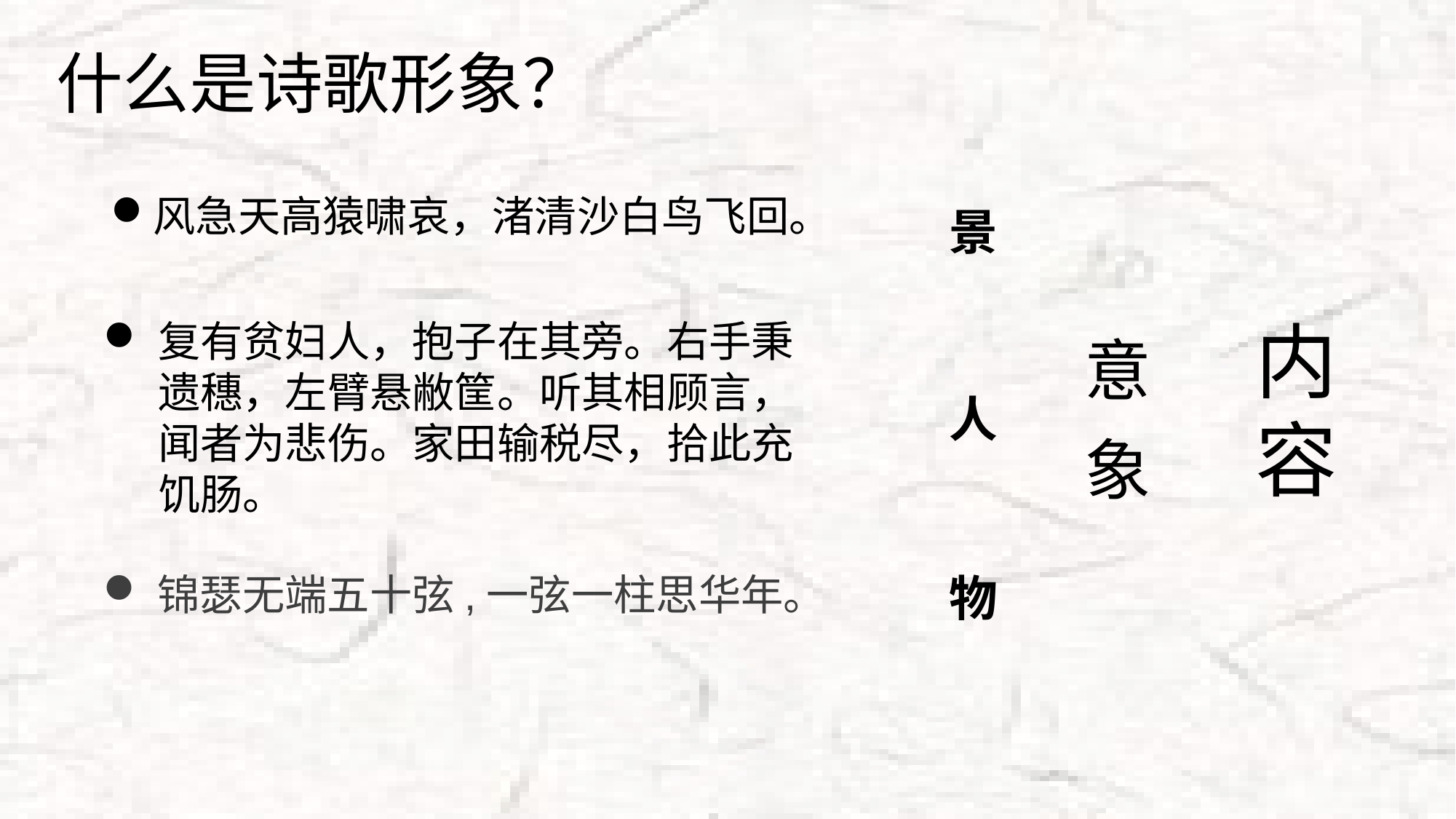

# 什么是诗歌形象？
风急天高猿啸哀，渚清沙白鸟飞回。
景
内
容
复有贫妇人，抱子在其旁。右手秉遗穗，左臂悬敝筐。听其相顾言，闻者为悲伤。家田输税尽，拾此充饥肠。
意
人
象
锦瑟无端五十弦,一弦一柱思华年。
物